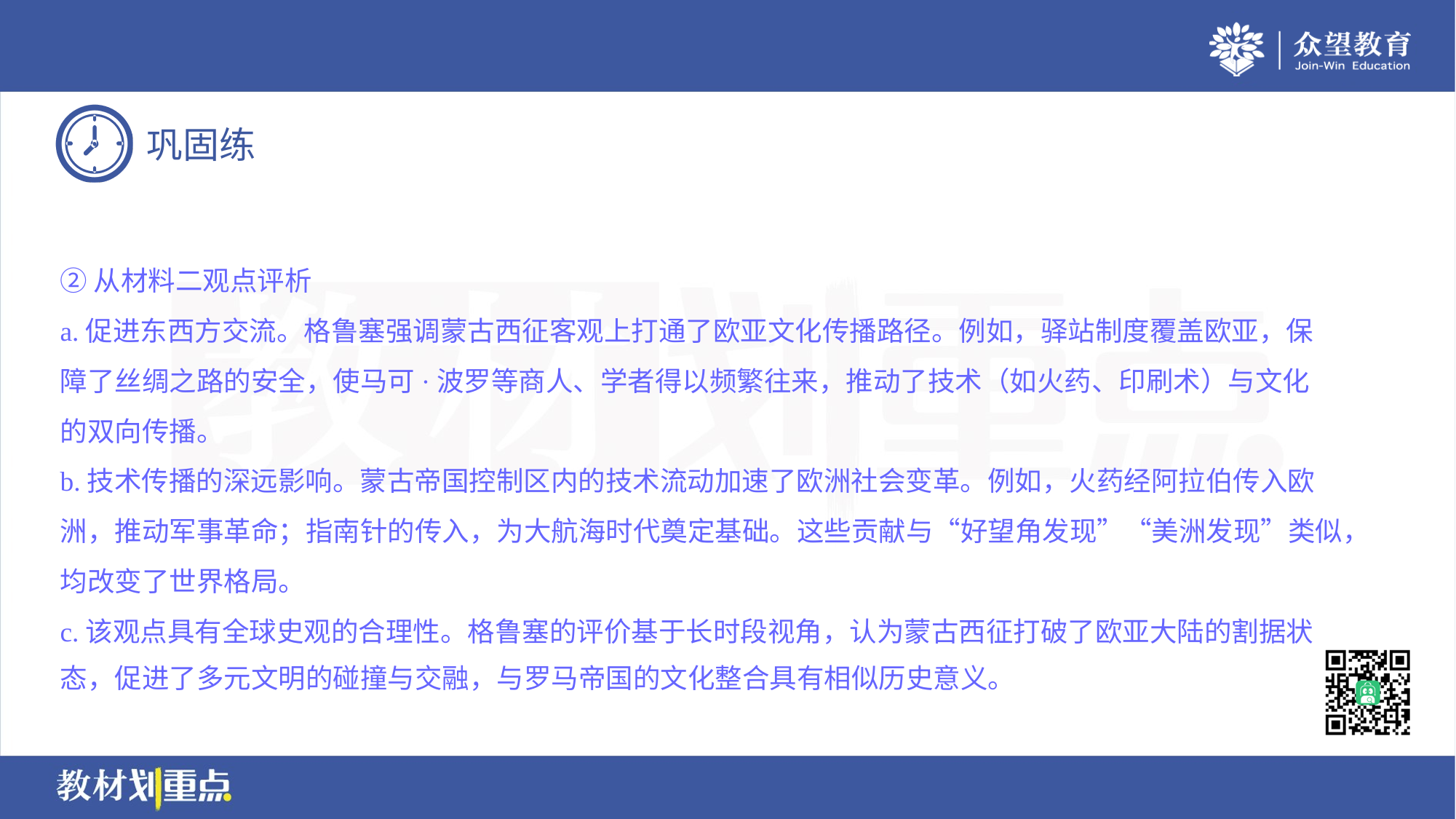

②从材料二观点评析
a.促进东西方交流。格鲁塞强调蒙古西征客观上打通了欧亚文化传播路径。例如，驿站制度覆盖欧亚，保
障了丝绸之路的安全，使马可·波罗等商人、学者得以频繁往来，推动了技术（如火药、印刷术）与文化
的双向传播。
b.技术传播的深远影响。蒙古帝国控制区内的技术流动加速了欧洲社会变革。例如，火药经阿拉伯传入欧
洲，推动军事革命；指南针的传入，为大航海时代奠定基础。这些贡献与“好望角发现”“美洲发现”类似，
均改变了世界格局。
c.该观点具有全球史观的合理性。格鲁塞的评价基于长时段视角，认为蒙古西征打破了欧亚大陆的割据状
态，促进了多元文明的碰撞与交融，与罗马帝国的文化整合具有相似历史意义。